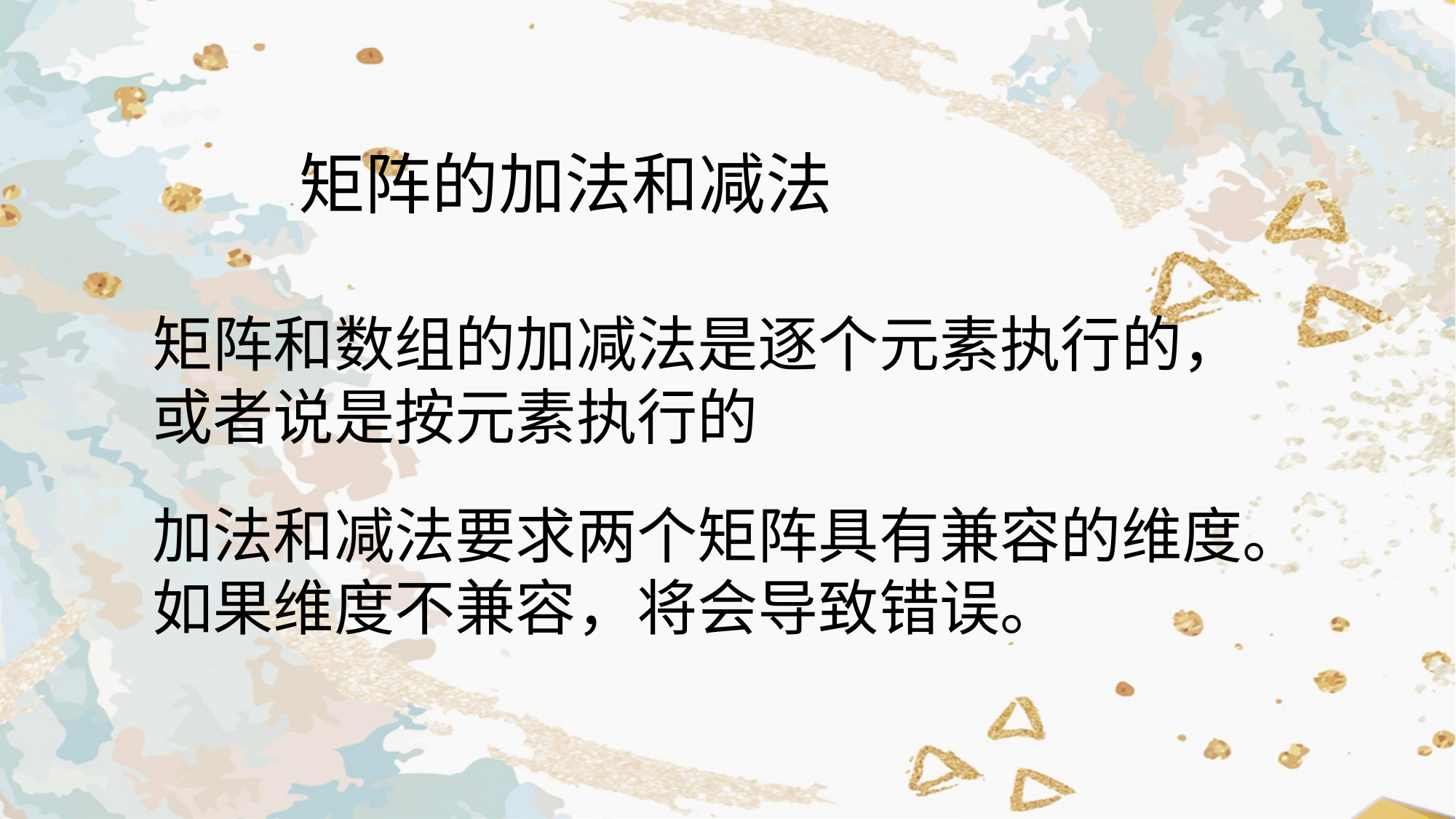

矩阵的加法和减法
矩阵和数组的加减法是逐个元素执行的，或者说是按元素执行的
加法和减法要求两个矩阵具有兼容的维度。
如果维度不兼容，将会导致错误。